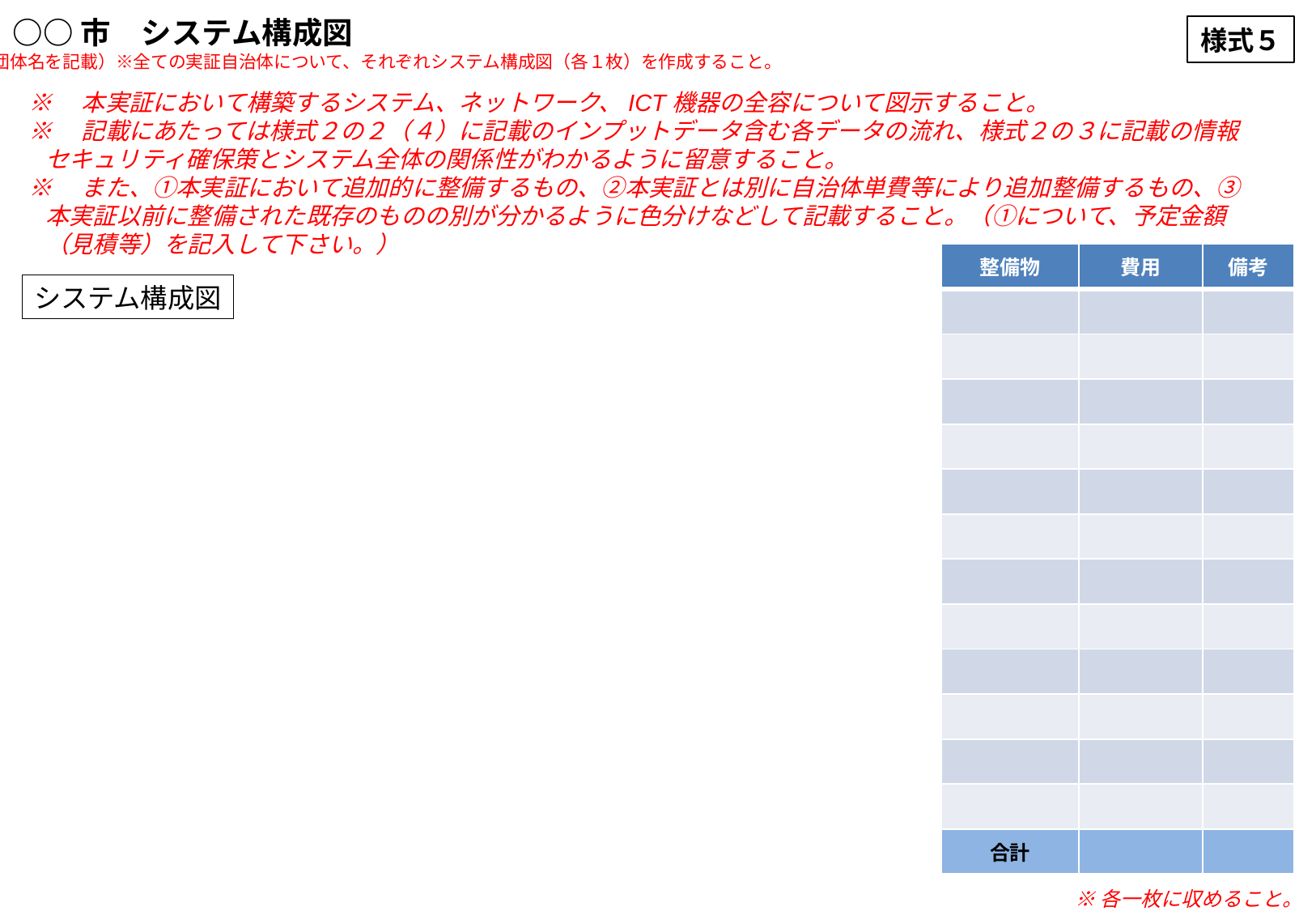

○○市　システム構成図
様式５
（団体名を記載）※全ての実証自治体について、それぞれシステム構成図（各１枚）を作成すること。
※　本実証において構築するシステム、ネットワーク、ICT機器の全容について図示すること。
※　記載にあたっては様式２の２（４）に記載のインプットデータ含む各データの流れ、様式２の３に記載の情報セキュリティ確保策とシステム全体の関係性がわかるように留意すること。
※　また、①本実証において追加的に整備するもの、②本実証とは別に自治体単費等により追加整備するもの、③本実証以前に整備された既存のものの別が分かるように色分けなどして記載すること。（①について、予定金額（見積等）を記入して下さい。）
| 整備物 | 費用 | 備考 |
| --- | --- | --- |
|  |  |  |
|  |  |  |
|  |  |  |
|  |  |  |
|  |  |  |
|  |  |  |
|  |  |  |
|  |  |  |
|  |  |  |
|  |  |  |
|  |  |  |
|  |  |  |
| 合計 |  |  |
システム構成図
※各一枚に収めること。